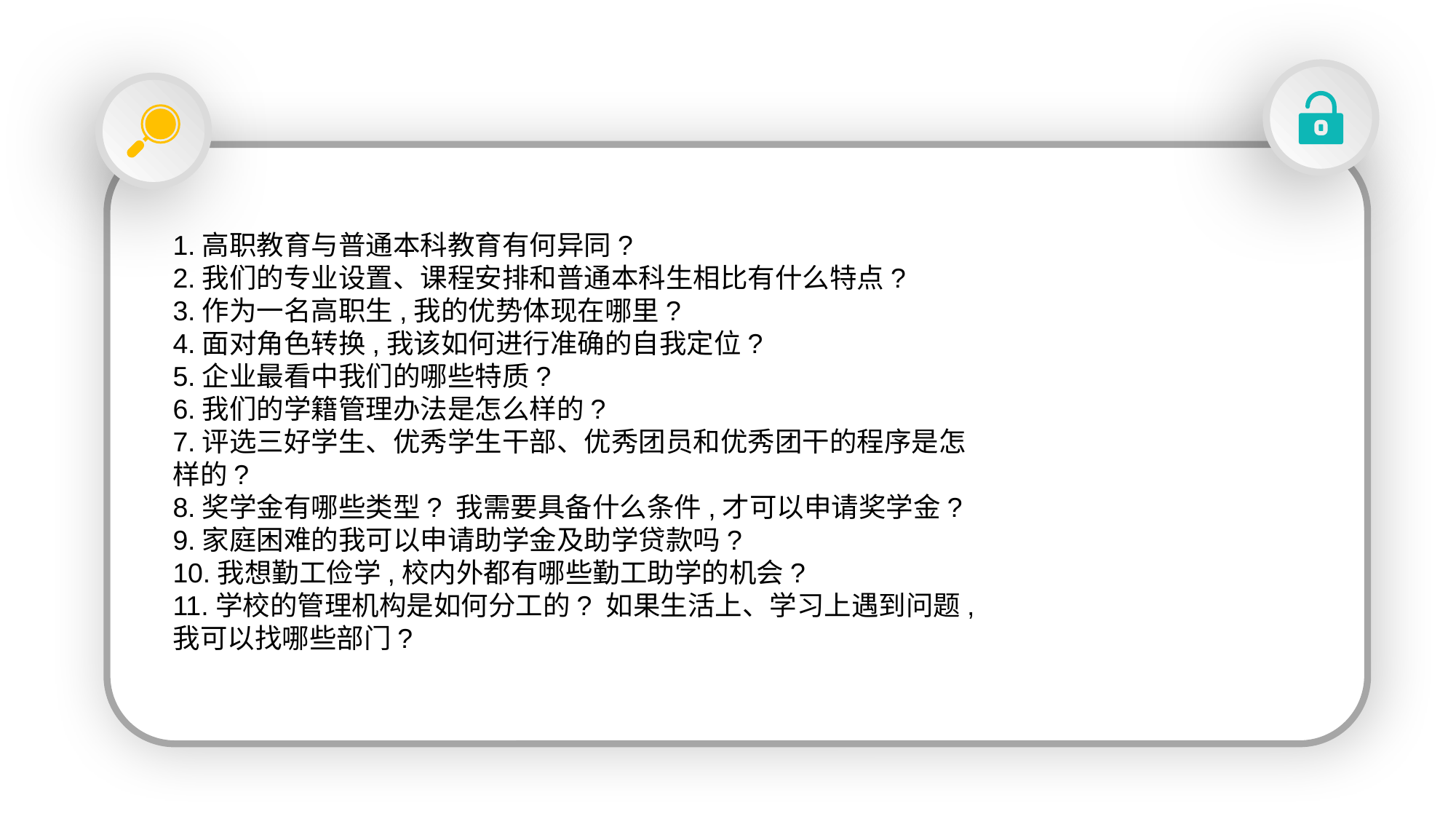

2.我们的专业设置、课程安排和普通本科生相比有什么特点?
1.高职教育与普通本科教育有何异同?
2.我们的专业设置、课程安排和普通本科生相比有什么特点?
3.作为一名高职生,我的优势体现在哪里?
4.面对角色转换,我该如何进行准确的自我定位?
5.企业最看中我们的哪些特质?
6.我们的学籍管理办法是怎么样的?
7.评选三好学生、优秀学生干部、优秀团员和优秀团干的程序是怎
样的?
8.奖学金有哪些类型? 我需要具备什么条件,才可以申请奖学金?
9.家庭困难的我可以申请助学金及助学贷款吗?
10.我想勤工俭学,校内外都有哪些勤工助学的机会?
11.学校的管理机构是如何分工的? 如果生活上、学习上遇到问题,
我可以找哪些部门?